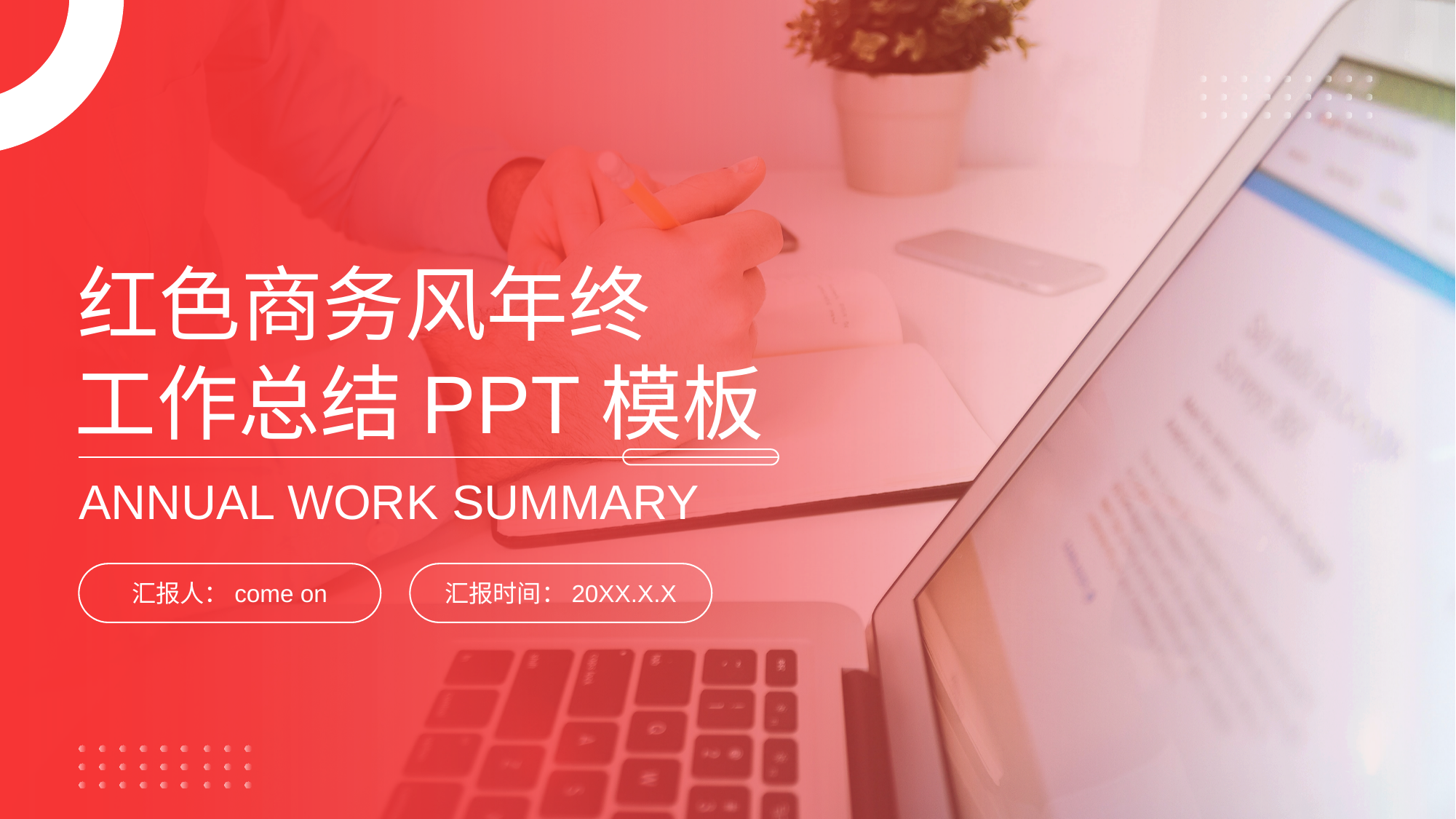

红色商务风年终
工作总结PPT模板

ANNUAL WORK SUMMARY

汇报人：come on

汇报时间：20XX.X.X